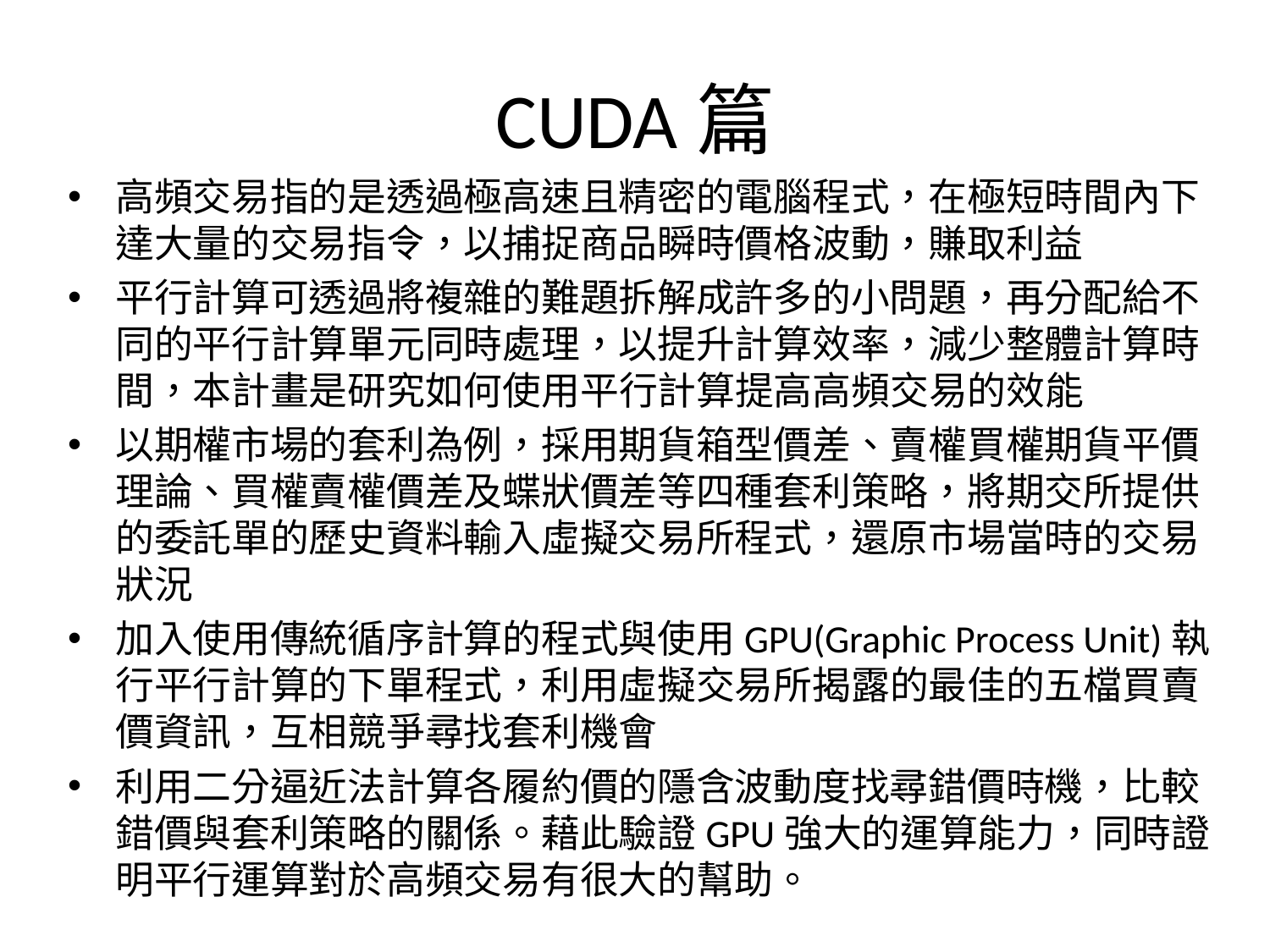

# CUDA篇
高頻交易指的是透過極高速且精密的電腦程式，在極短時間內下達大量的交易指令，以捕捉商品瞬時價格波動，賺取利益
平行計算可透過將複雜的難題拆解成許多的小問題，再分配給不同的平行計算單元同時處理，以提升計算效率，減少整體計算時間，本計畫是研究如何使用平行計算提高高頻交易的效能
以期權市場的套利為例，採用期貨箱型價差、賣權買權期貨平價理論、買權賣權價差及蝶狀價差等四種套利策略，將期交所提供的委託單的歷史資料輸入虛擬交易所程式，還原市場當時的交易狀況
加入使用傳統循序計算的程式與使用GPU(Graphic Process Unit)執行平行計算的下單程式，利用虛擬交易所揭露的最佳的五檔買賣價資訊，互相競爭尋找套利機會
利用二分逼近法計算各履約價的隱含波動度找尋錯價時機，比較錯價與套利策略的關係。藉此驗證GPU強大的運算能力，同時證明平行運算對於高頻交易有很大的幫助。